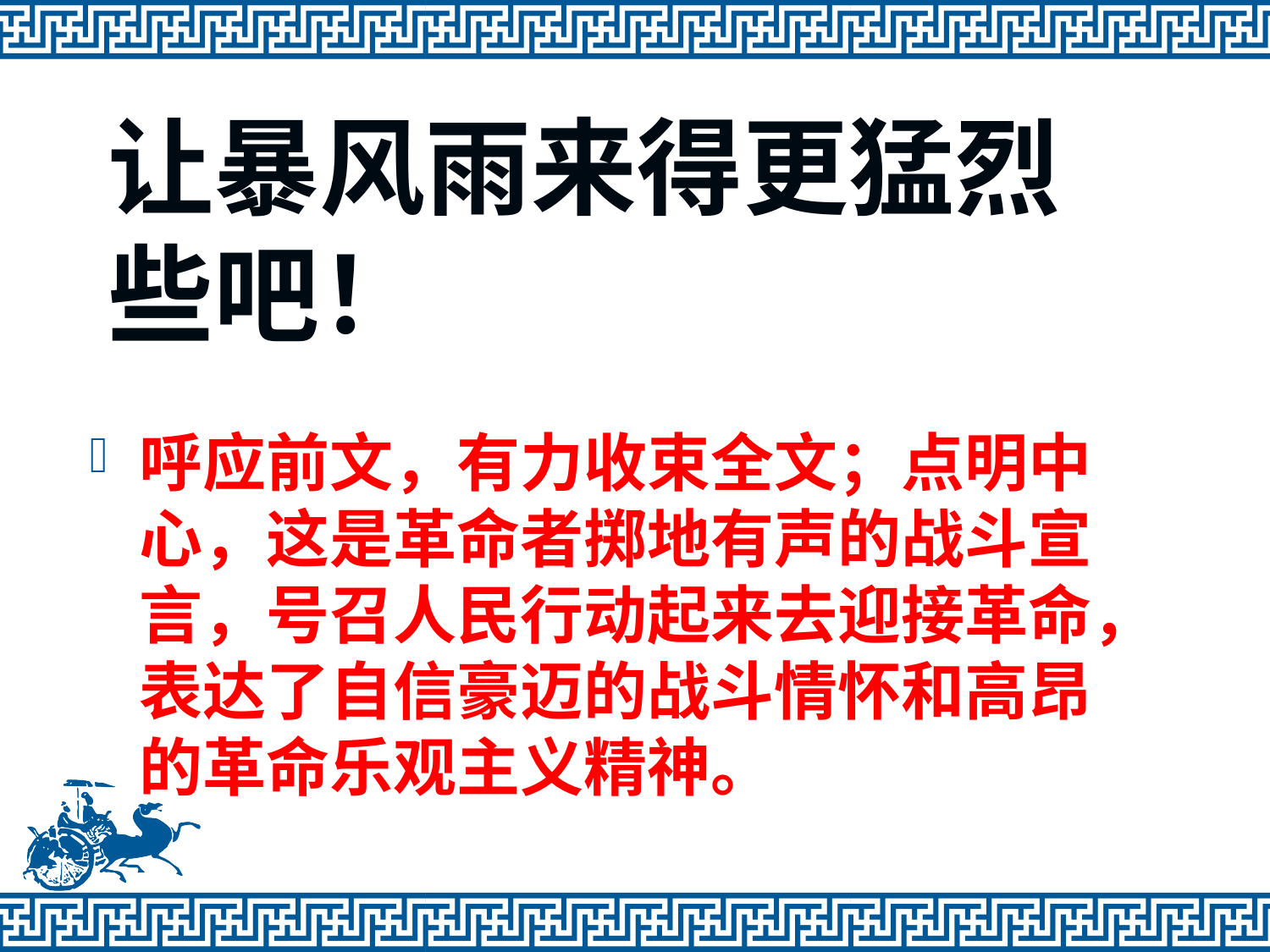

让暴风雨来得更猛烈些吧！
呼应前文，有力收束全文；点明中心，这是革命者掷地有声的战斗宣言，号召人民行动起来去迎接革命，表达了自信豪迈的战斗情怀和高昂的革命乐观主义精神。